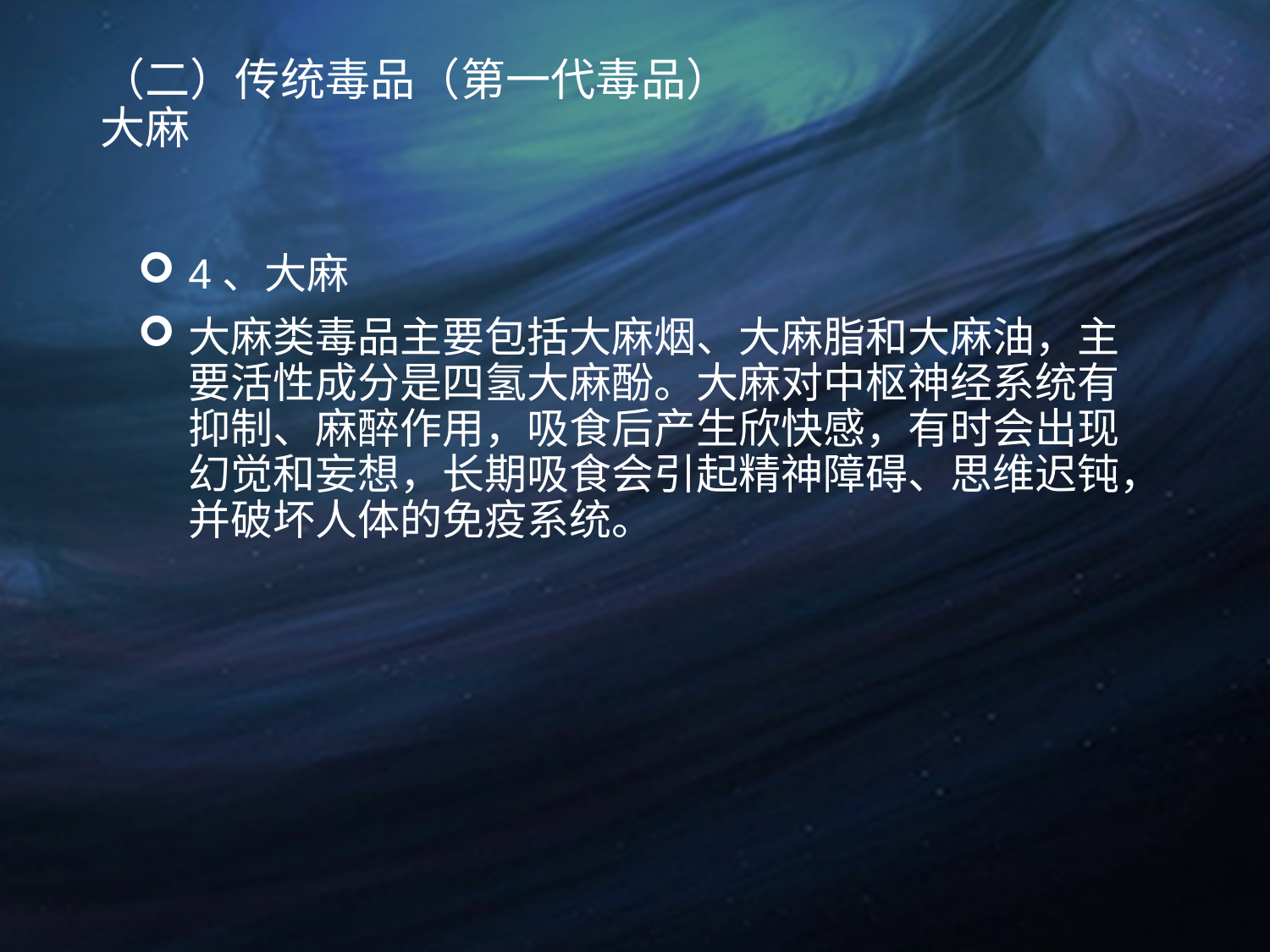

# （二）传统毒品（第一代毒品） 大麻
4、大麻
大麻类毒品主要包括大麻烟、大麻脂和大麻油，主要活性成分是四氢大麻酚。大麻对中枢神经系统有抑制、麻醉作用，吸食后产生欣快感，有时会出现幻觉和妄想，长期吸食会引起精神障碍、思维迟钝，并破坏人体的免疫系统。